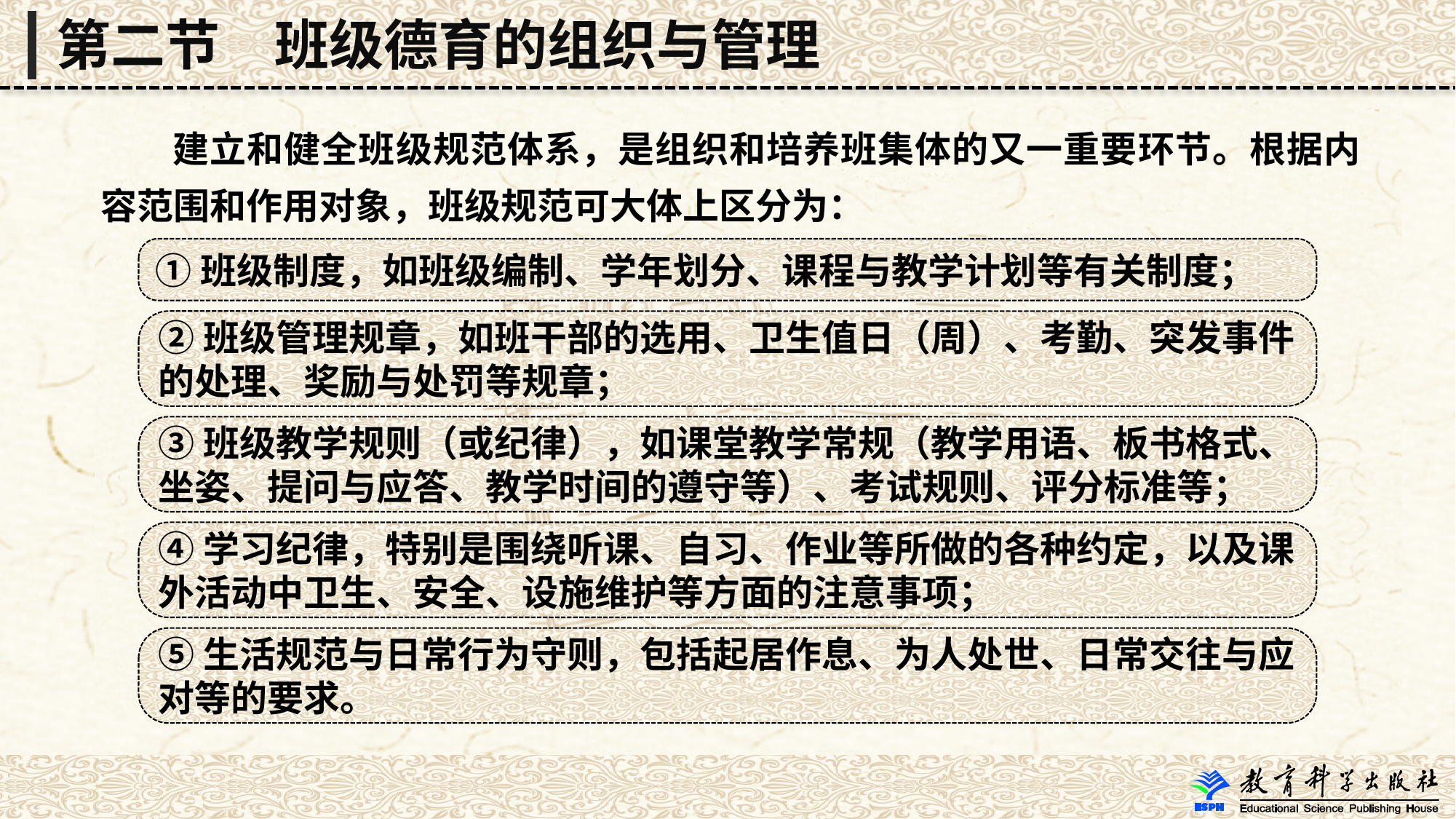

第二节　班级德育的组织与管理
       建立和健全班级规范体系，是组织和培养班集体的又一重要环节。根据内容范围和作用对象，班级规范可大体上区分为：
①班级制度，如班级编制、学年划分、课程与教学计划等有关制度；
②班级管理规章，如班干部的选用、卫生值日（周）、考勤、突发事件的处理、奖励与处罚等规章；
③班级教学规则（或纪律），如课堂教学常规（教学用语、板书格式、坐姿、提问与应答、教学时间的遵守等）、考试规则、评分标准等；
④学习纪律，特别是围绕听课、自习、作业等所做的各种约定，以及课外活动中卫生、安全、设施维护等方面的注意事项；
⑤生活规范与日常行为守则，包括起居作息、为人处世、日常交往与应对等的要求。